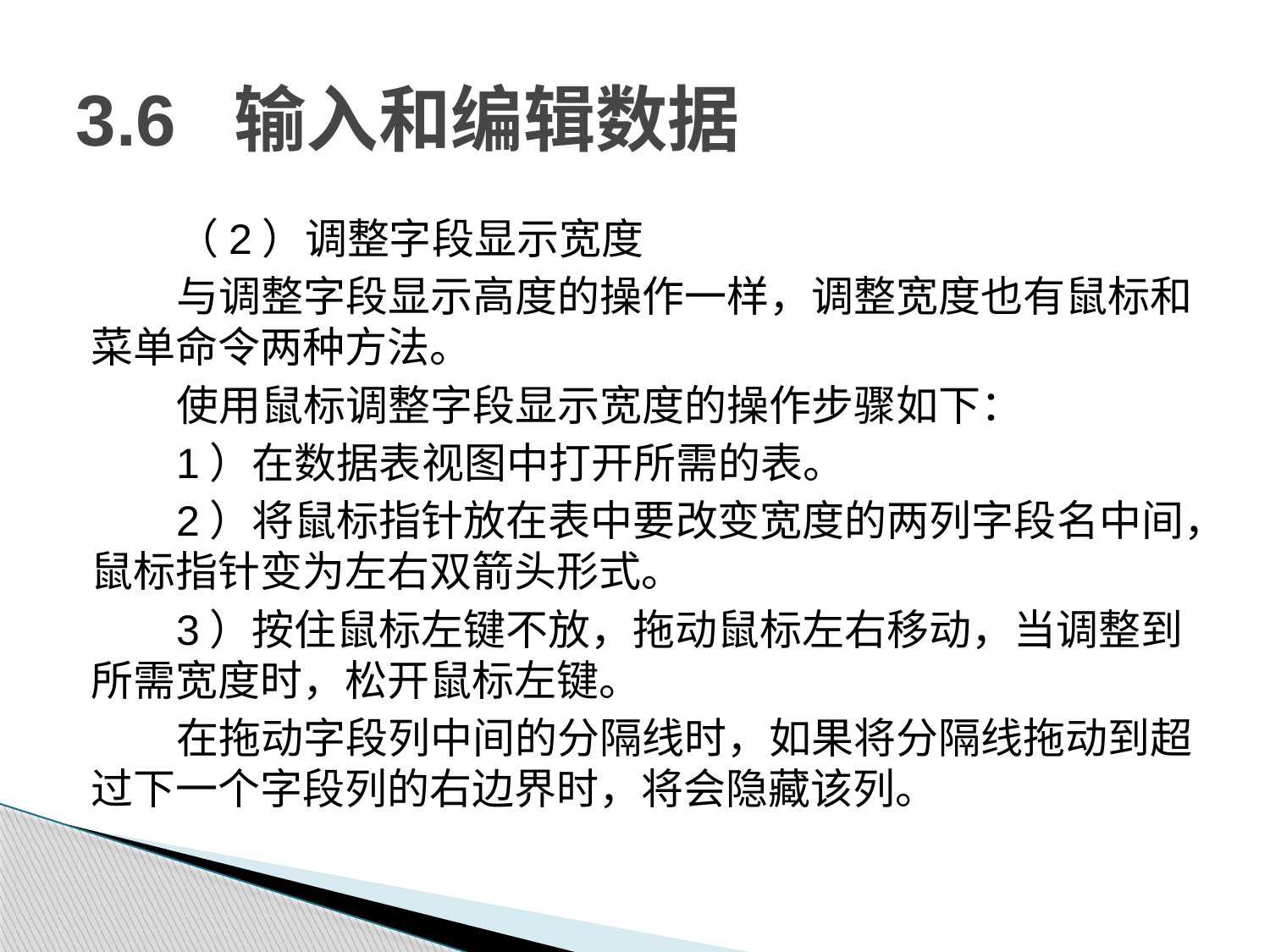

# 3.6  输入和编辑数据
（2）调整字段显示宽度
与调整字段显示高度的操作一样，调整宽度也有鼠标和菜单命令两种方法。
使用鼠标调整字段显示宽度的操作步骤如下：
1）在数据表视图中打开所需的表。
2）将鼠标指针放在表中要改变宽度的两列字段名中间，鼠标指针变为左右双箭头形式。
3）按住鼠标左键不放，拖动鼠标左右移动，当调整到所需宽度时，松开鼠标左键。
在拖动字段列中间的分隔线时，如果将分隔线拖动到超过下一个字段列的右边界时，将会隐藏该列。